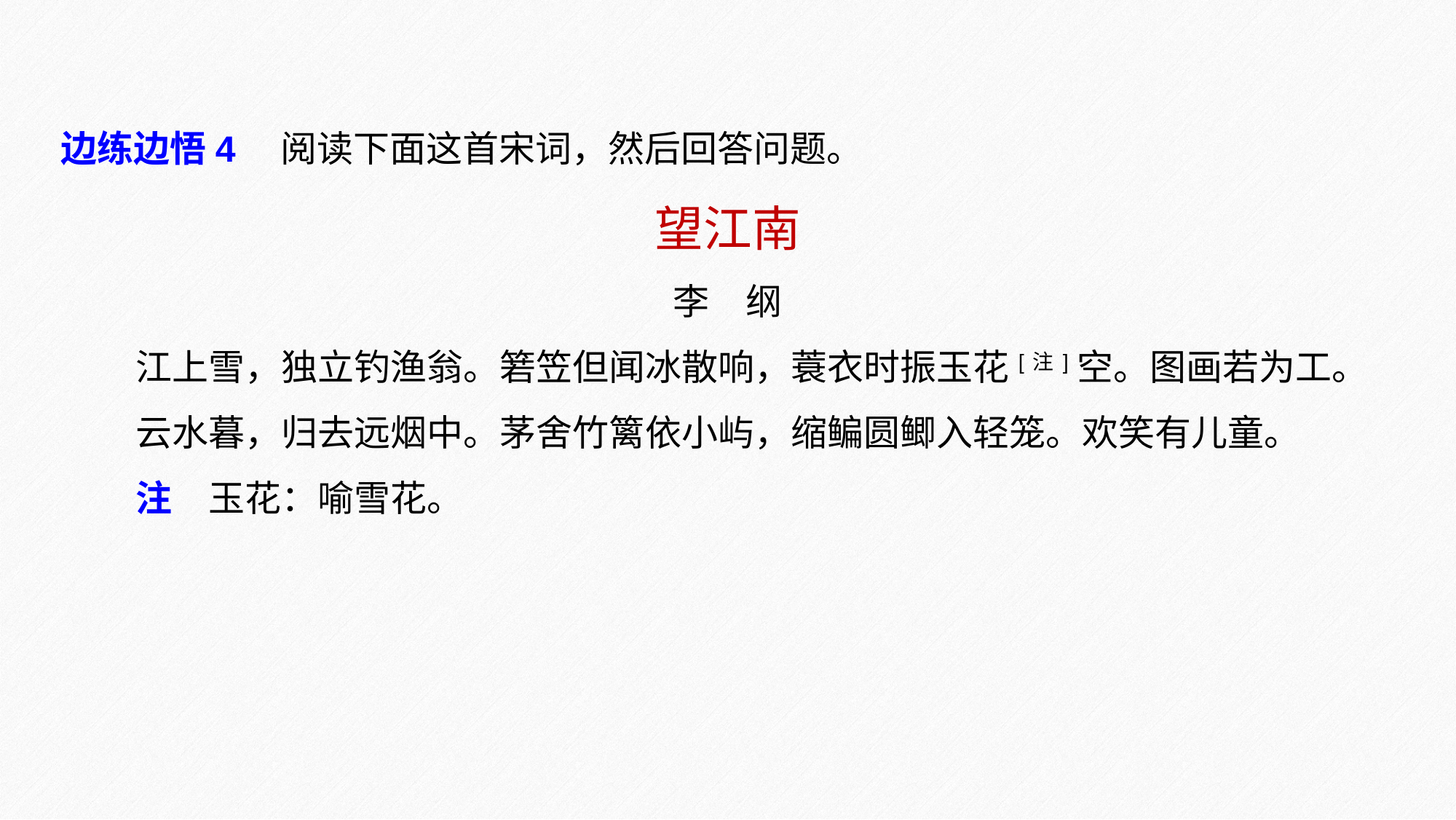

边练边悟4　阅读下面这首宋词，然后回答问题。
望江南
李　纲
江上雪，独立钓渔翁。箬笠但闻冰散响，蓑衣时振玉花[注]空。图画若为工。
云水暮，归去远烟中。茅舍竹篱依小屿，缩鳊圆鲫入轻笼。欢笑有儿童。
注　玉花：喻雪花。